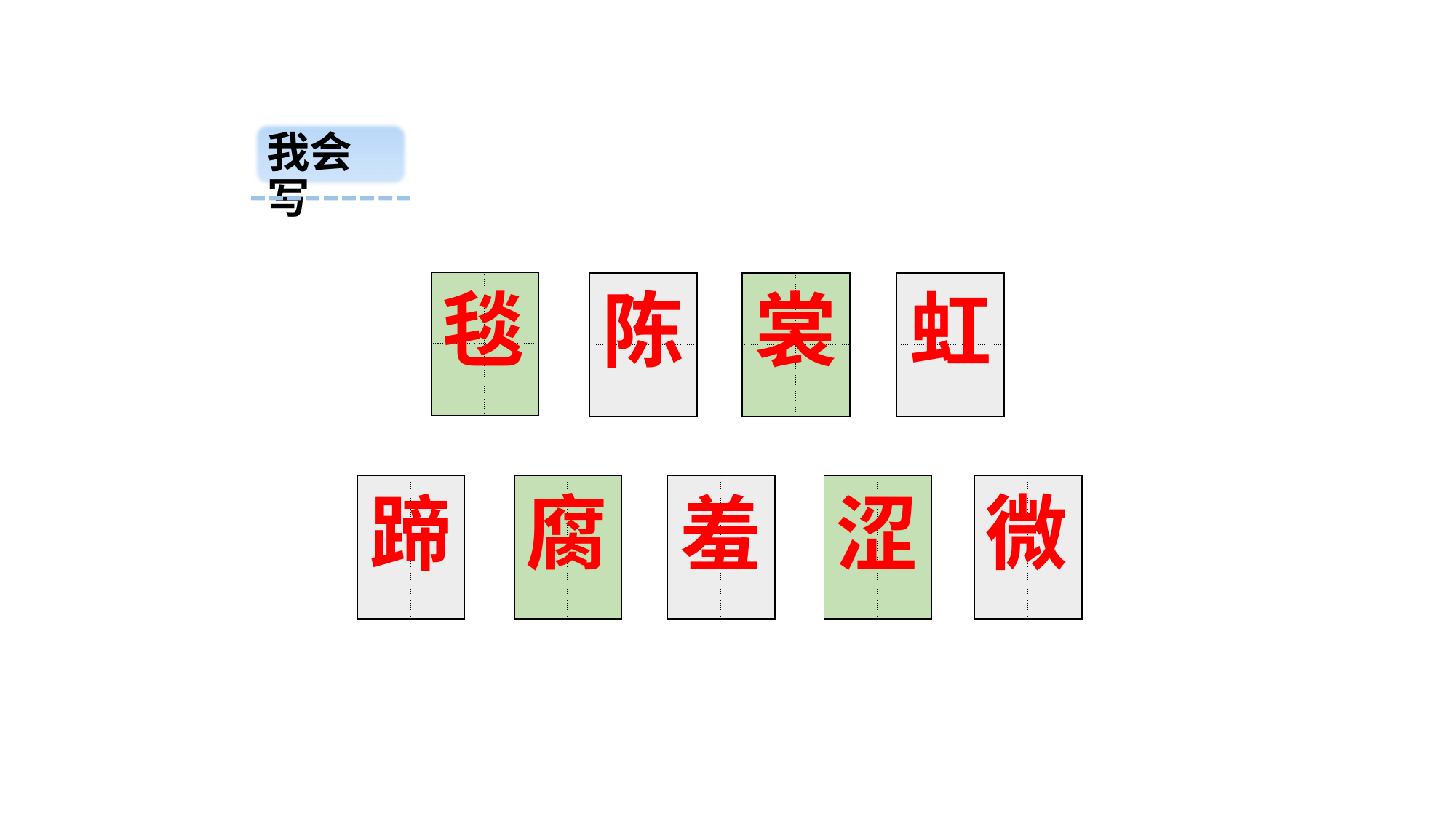

我会写

|  |  |
| --- | --- |
|  |  |
|  |  |
| --- | --- |
|  |  |
|  |  |
| --- | --- |
|  |  |
|  |  |
| --- | --- |
|  |  |
毯
陈
裳
虹
腐
微
|  |  |
| --- | --- |
|  |  |
|  |  |
| --- | --- |
|  |  |
|  |  |
| --- | --- |
|  |  |
|  |  |
| --- | --- |
|  |  |
|  |  |
| --- | --- |
|  |  |
蹄
涩
羞